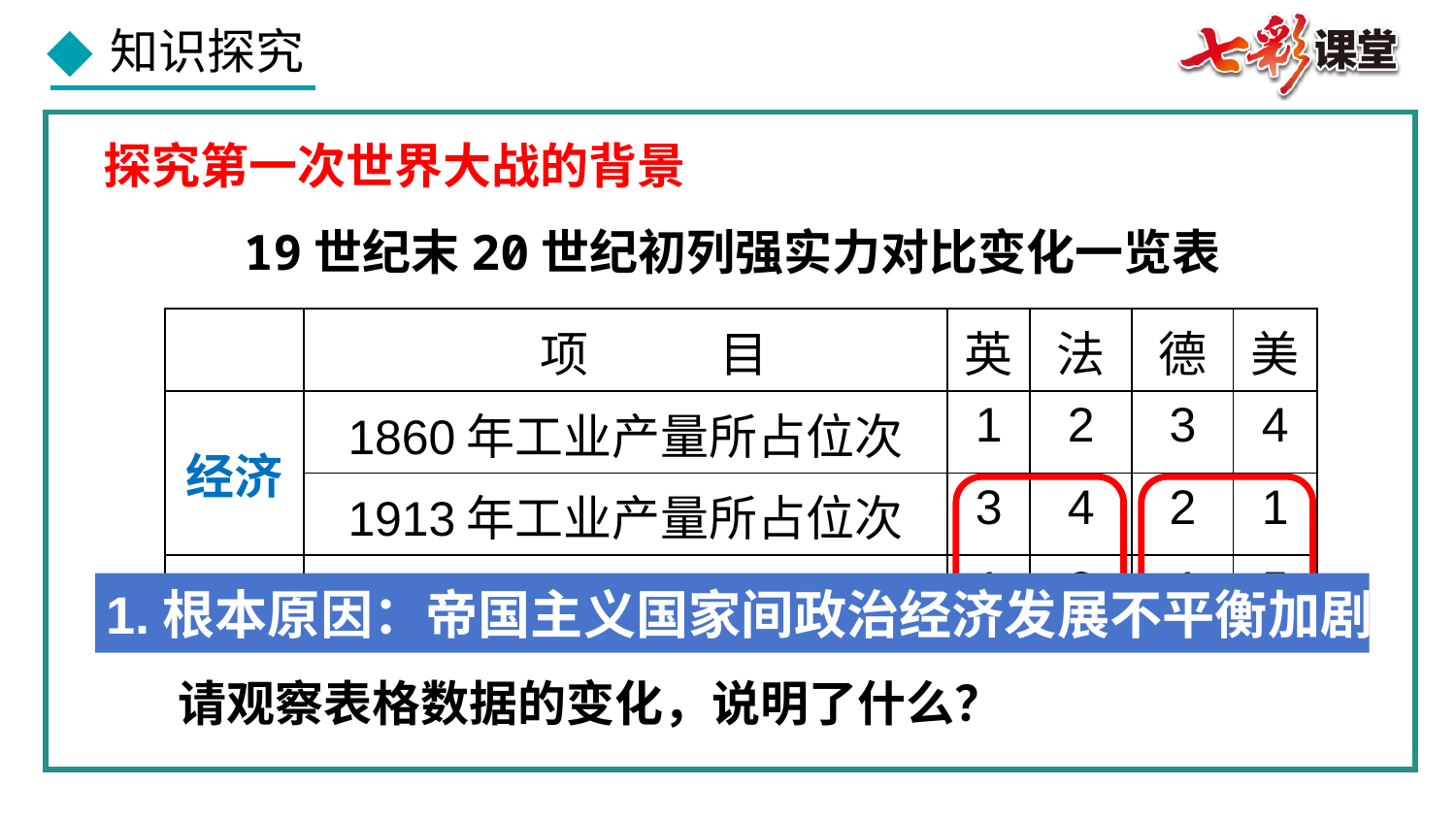

探究第一次世界大战的背景
19世纪末20世纪初列强实力对比变化一览表
|  | 项 目 | 英 | 法 | 德 | 美 |
| --- | --- | --- | --- | --- | --- |
| 经济 | 1860年工业产量所占位次 | 1 | 2 | 3 | 4 |
|  | 1913年工业产量所占位次 | 3 | 4 | 2 | 1 |
| 政治 | 1913年殖民地面积所占位次 | 1 | 2 | 4 | 5 |

1.根本原因：帝国主义国家间政治经济发展不平衡加剧
请观察表格数据的变化，说明了什么？